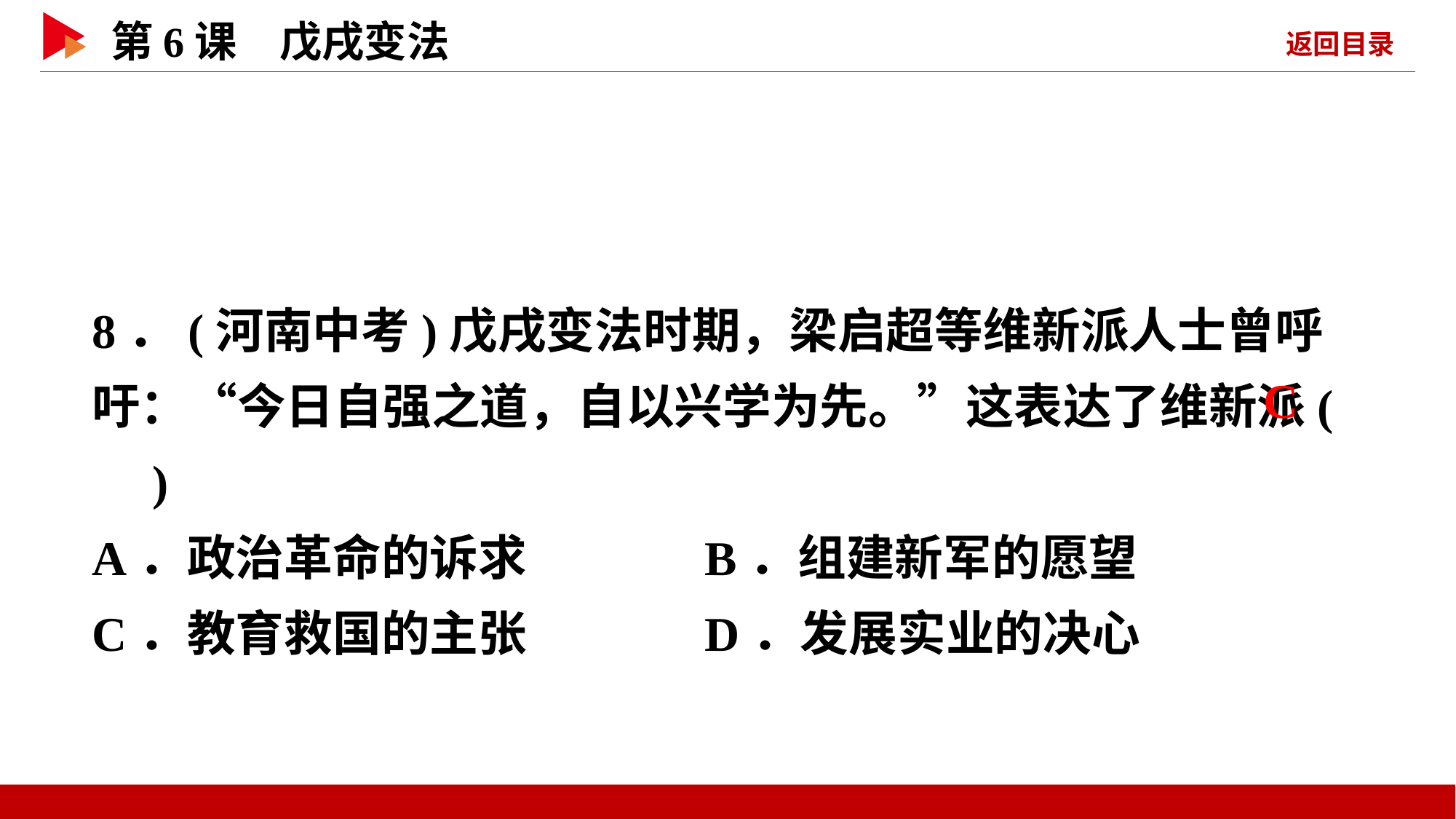

8．(河南中考)戊戌变法时期，梁启超等维新派人士曾呼吁：“今日自强之道，自以兴学为先。”这表达了维新派(        )
A．政治革命的诉求               B．组建新军的愿望
C．教育救国的主张               D．发展实业的决心
   C